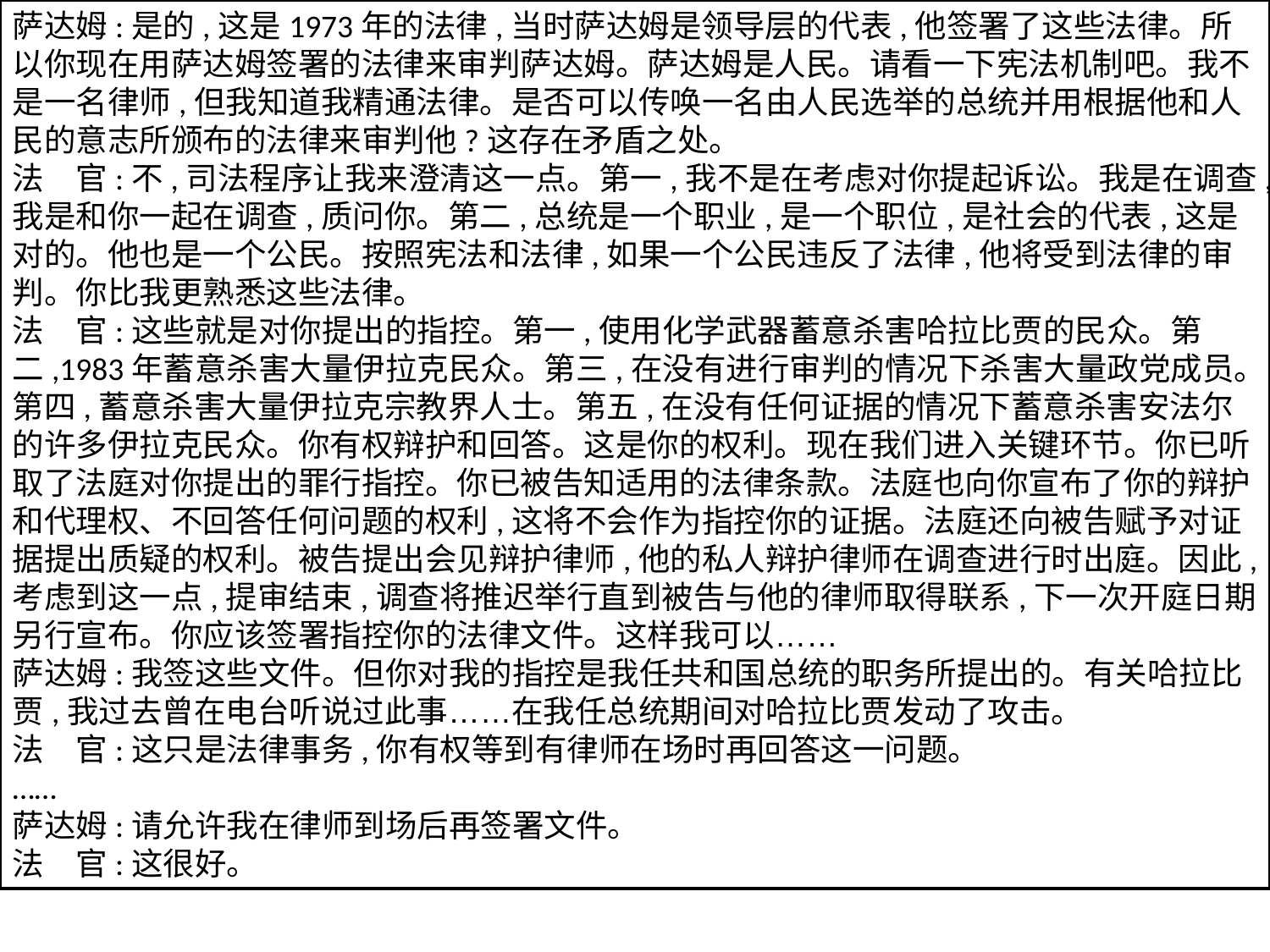

萨达姆:是的,这是1973年的法律,当时萨达姆是领导层的代表,他签署了这些法律。所以你现在用萨达姆签署的法律来审判萨达姆。萨达姆是人民。请看一下宪法机制吧。我不是一名律师,但我知道我精通法律。是否可以传唤一名由人民选举的总统并用根据他和人民的意志所颁布的法律来审判他?这存在矛盾之处。
法　官:不,司法程序让我来澄清这一点。第一,我不是在考虑对你提起诉讼。我是在调查,我是和你一起在调查,质问你。第二,总统是一个职业,是一个职位,是社会的代表,这是对的。他也是一个公民。按照宪法和法律,如果一个公民违反了法律,他将受到法律的审判。你比我更熟悉这些法律。
法　官:这些就是对你提出的指控。第一,使用化学武器蓄意杀害哈拉比贾的民众。第二,1983年蓄意杀害大量伊拉克民众。第三,在没有进行审判的情况下杀害大量政党成员。第四,蓄意杀害大量伊拉克宗教界人士。第五,在没有任何证据的情况下蓄意杀害安法尔的许多伊拉克民众。你有权辩护和回答。这是你的权利。现在我们进入关键环节。你已听取了法庭对你提出的罪行指控。你已被告知适用的法律条款。法庭也向你宣布了你的辩护和代理权、不回答任何问题的权利,这将不会作为指控你的证据。法庭还向被告赋予对证据提出质疑的权利。被告提出会见辩护律师,他的私人辩护律师在调查进行时出庭。因此,考虑到这一点,提审结束,调查将推迟举行直到被告与他的律师取得联系,下一次开庭日期另行宣布。你应该签署指控你的法律文件。这样我可以……
萨达姆:我签这些文件。但你对我的指控是我任共和国总统的职务所提出的。有关哈拉比贾,我过去曾在电台听说过此事……在我任总统期间对哈拉比贾发动了攻击。
法　官:这只是法律事务,你有权等到有律师在场时再回答这一问题。
……
萨达姆:请允许我在律师到场后再签署文件。
法　官:这很好。